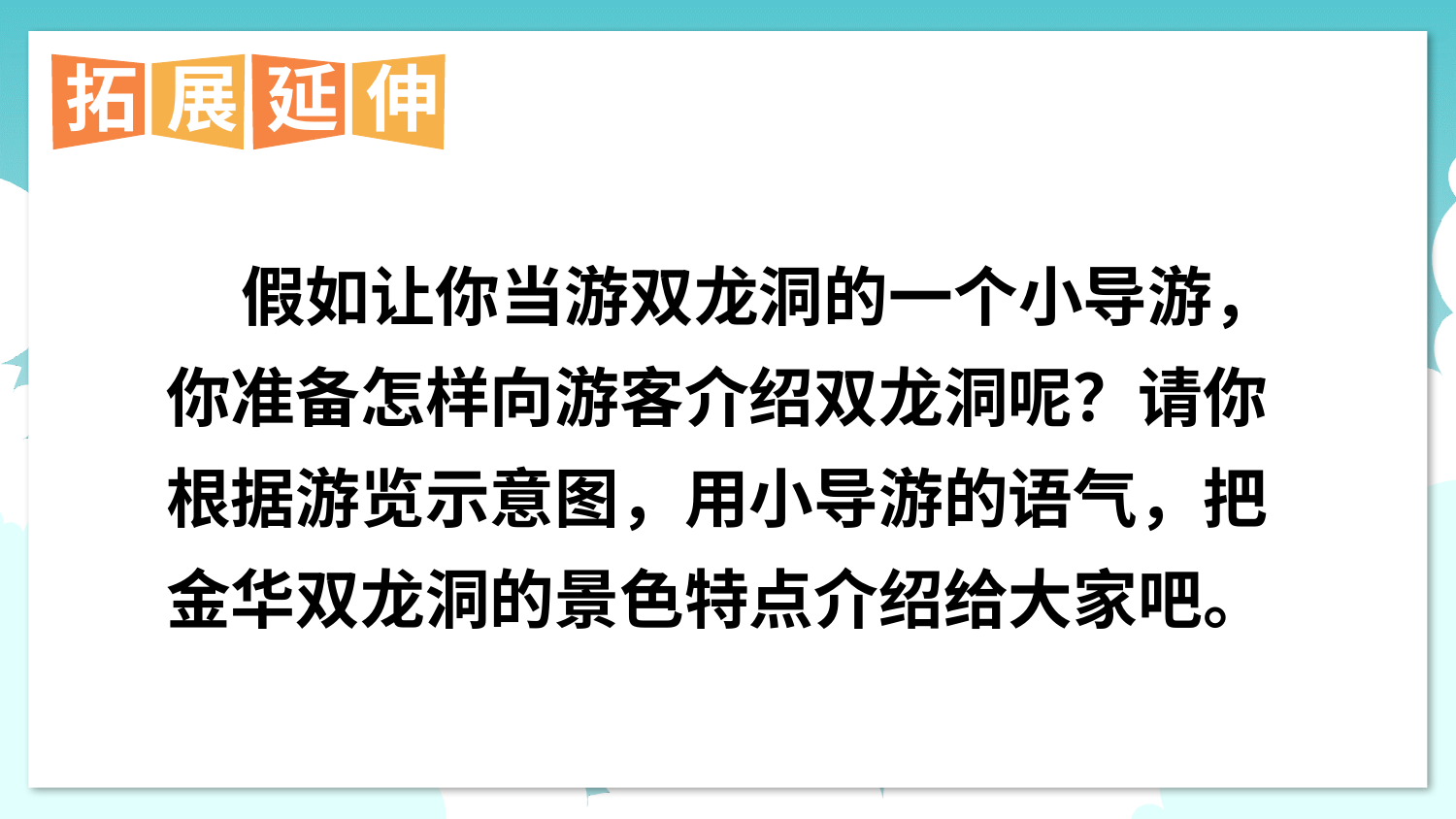

拓
展
延
伸
    假如让你当游双龙洞的一个小导游，你准备怎样向游客介绍双龙洞呢？请你根据游览示意图，用小导游的语气，把金华双龙洞的景色特点介绍给大家吧。